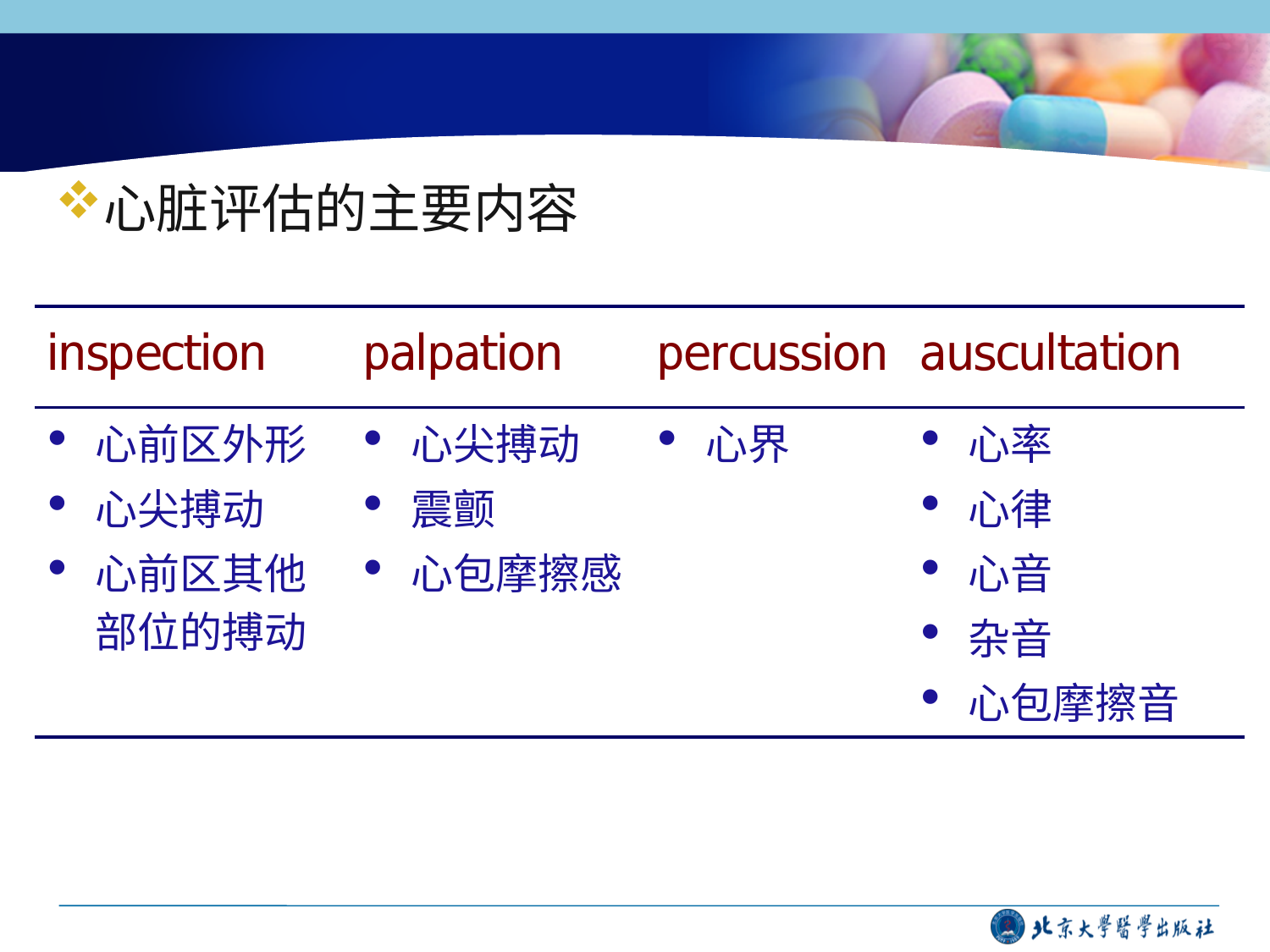

心脏评估的主要内容
| inspection | palpation | percussion | auscultation |
| --- | --- | --- | --- |
| 心前区外形 心尖搏动 心前区其他部位的搏动 | 心尖搏动 震颤 心包摩擦感 | 心界 | 心率 心律 心音 杂音 心包摩擦音 |